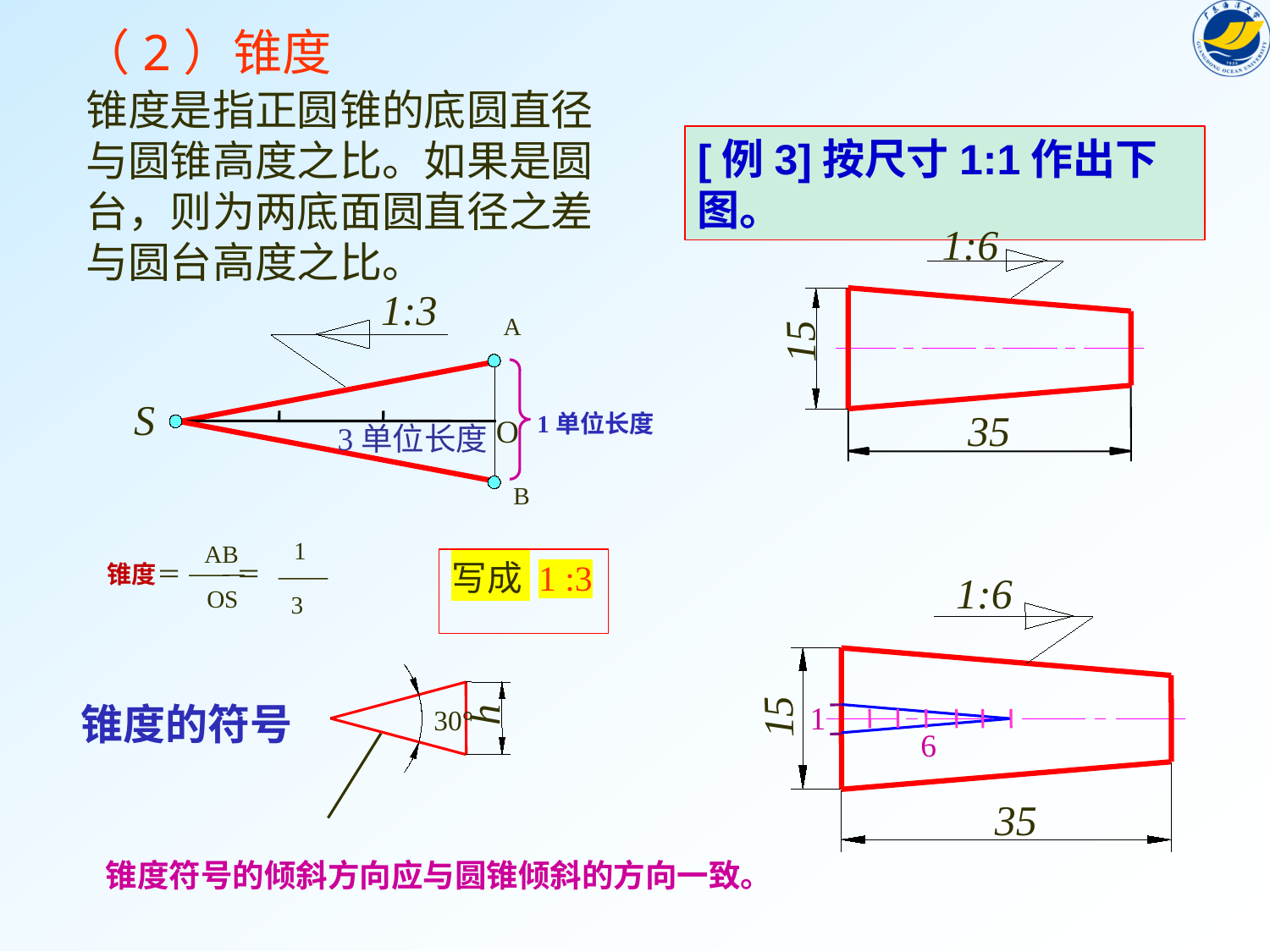

（2）锥度
锥度是指正圆锥的底圆直径与圆锥高度之比。如果是圆台，则为两底面圆直径之差与圆台高度之比。
[例3]按尺寸1:1作出下图。
1:6

15

35

1:3

A

S
O

B

1单位长度
3单位长度
1

3
AB

OS
锥度＝          ＝
写成 1 :3
1:6

15

h
30°

锥度的符号
1

6

35

锥度符号的倾斜方向应与圆锥倾斜的方向一致。